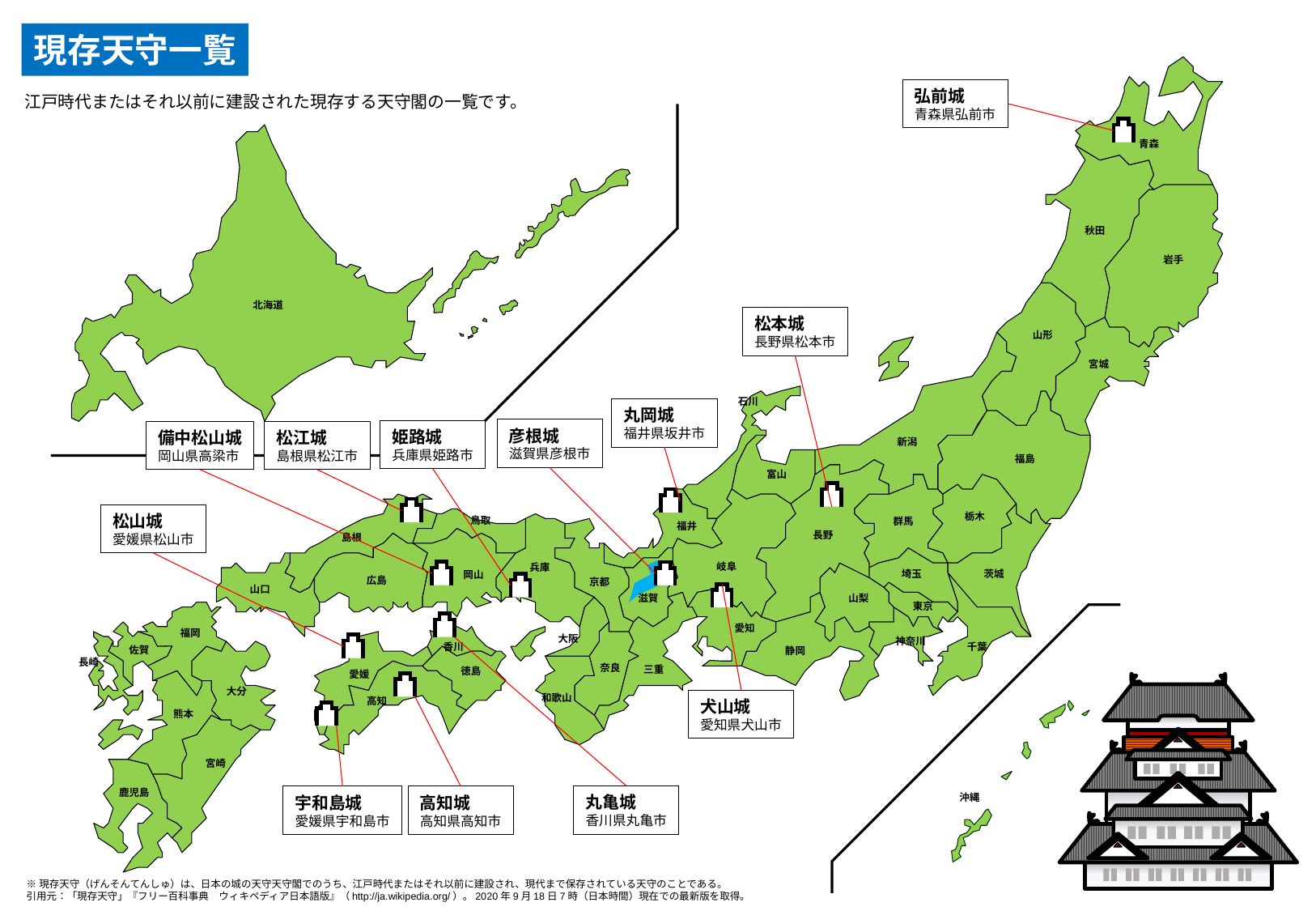

現存天守一覧

弘前城
青森県弘前市
江戸時代またはそれ以前に建設された現存する天守閣の一覧です。

青森
秋田
岩手
北海道
山形
宮城
石川
新潟
福島
富山
栃木
鳥取
群馬
福井
長野
島根
岐阜
兵庫
茨城
埼玉
岡山
広島
京都
山口
山梨
滋賀
東京
愛知
福岡
大阪
神奈川
千葉
香川
佐賀
静岡
長崎
奈良
三重
徳島
愛媛
大分
和歌山
高知
熊本
宮崎
鹿児島
沖縄
松本城
長野県松本市
丸岡城
福井県坂井市
彦根城
滋賀県彦根市
姫路城
兵庫県姫路市
備中松山城
岡山県高梁市
松江城
島根県松江市

松山城
愛媛県松山市

犬山城
愛知県犬山市

丸亀城
香川県丸亀市
宇和島城
愛媛県宇和島市
高知城
高知県高知市
※現存天守（げんそんてんしゅ）は、日本の城の天守天守閣でのうち、江戸時代またはそれ以前に建設され、現代まで保存されている天守のことである。
引用元：「現存天守」『フリー百科事典　ウィキペディア日本語版』（http://ja.wikipedia.org/）。2020年9月18日7時（日本時間）現在での最新版を取得。